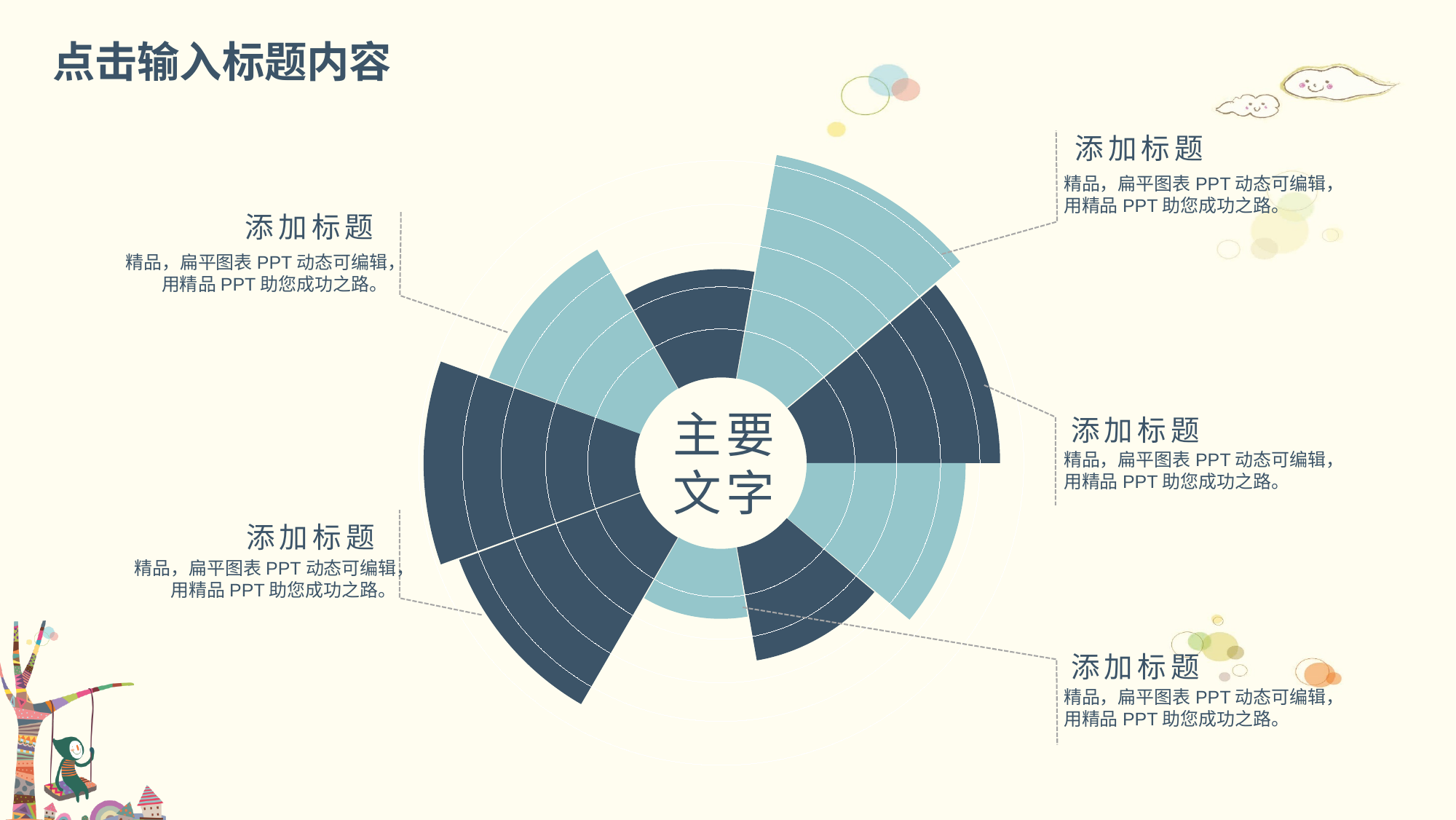

添加标题
精品，扁平图表PPT动态可编辑，用精品PPT助您成功之路。

添加标题
精品，扁平图表PPT动态可编辑，用精品PPT助您成功之路。

主要
文字
添加标题
精品，扁平图表PPT动态可编辑，用精品PPT助您成功之路。

添加标题
精品，扁平图表PPT动态可编辑，用精品PPT助您成功之路。

添加标题
精品，扁平图表PPT动态可编辑，用精品PPT助您成功之路。